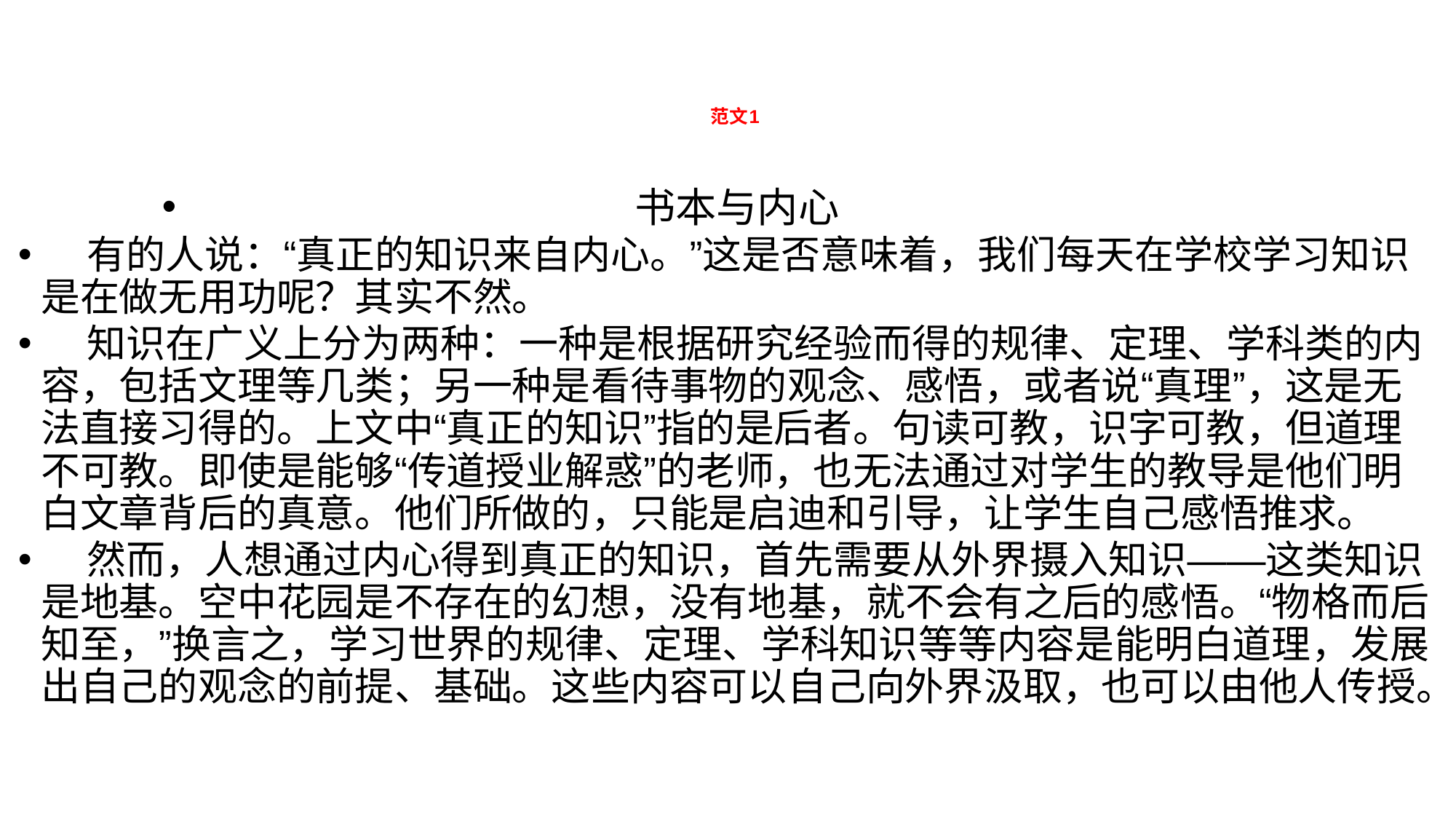

# 范文1
书本与内心
    有的人说：“真正的知识来自内心。”这是否意味着，我们每天在学校学习知识是在做无用功呢？其实不然。
    知识在广义上分为两种：一种是根据研究经验而得的规律、定理、学科类的内容，包括文理等几类；另一种是看待事物的观念、感悟，或者说“真理”，这是无法直接习得的。上文中“真正的知识”指的是后者。句读可教，识字可教，但道理不可教。即使是能够“传道授业解惑”的老师，也无法通过对学生的教导是他们明白文章背后的真意。他们所做的，只能是启迪和引导，让学生自己感悟推求。
    然而，人想通过内心得到真正的知识，首先需要从外界摄入知识——这类知识是地基。空中花园是不存在的幻想，没有地基，就不会有之后的感悟。“物格而后知至，”换言之，学习世界的规律、定理、学科知识等等内容是能明白道理，发展出自己的观念的前提、基础。这些内容可以自己向外界汲取，也可以由他人传授。